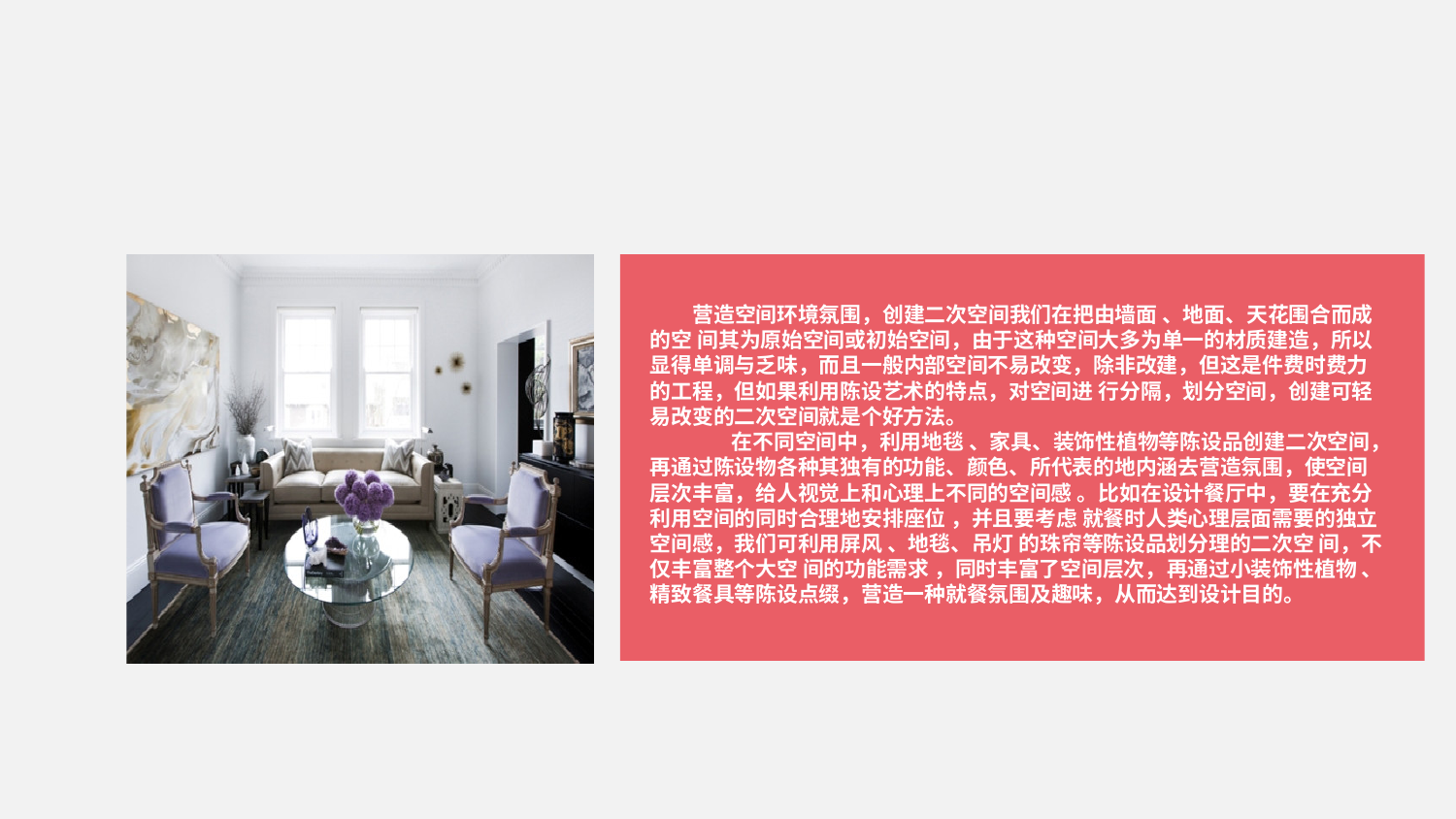

营造空间环境氛围，创建二次空间我们在把由墙面 、地面、天花围合而成的空 间其为原始空间或初始空间，由于这种空间大多为单一的材质建造，所以显得单调与乏味，而且一般内部空间不易改变，除非改建，但这是件费时费力的工程，但如果利用陈设艺术的特点，对空间进 行分隔，划分空间，创建可轻易改变的二次空间就是个好方法。
       在不同空间中，利用地毯 、家具、装饰性植物等陈设品创建二次空间，再通过陈设物各种其独有的功能、颜色、所代表的地内涵去营造氛围，使空间层次丰富，给人视觉上和心理上不同的空间感 。比如在设计餐厅中，要在充分利用空间的同时合理地安排座位 ，并且要考虑 就餐时人类心理层面需要的独立空间感，我们可利用屏风 、地毯、吊灯 的珠帘等陈设品划分理的二次空 间，不仅丰富整个大空 间的功能需求 ，同时丰富了空间层次，再通过小装饰性植物 、精致餐具等陈设点缀，营造一种就餐氛围及趣味，从而达到设计目的。